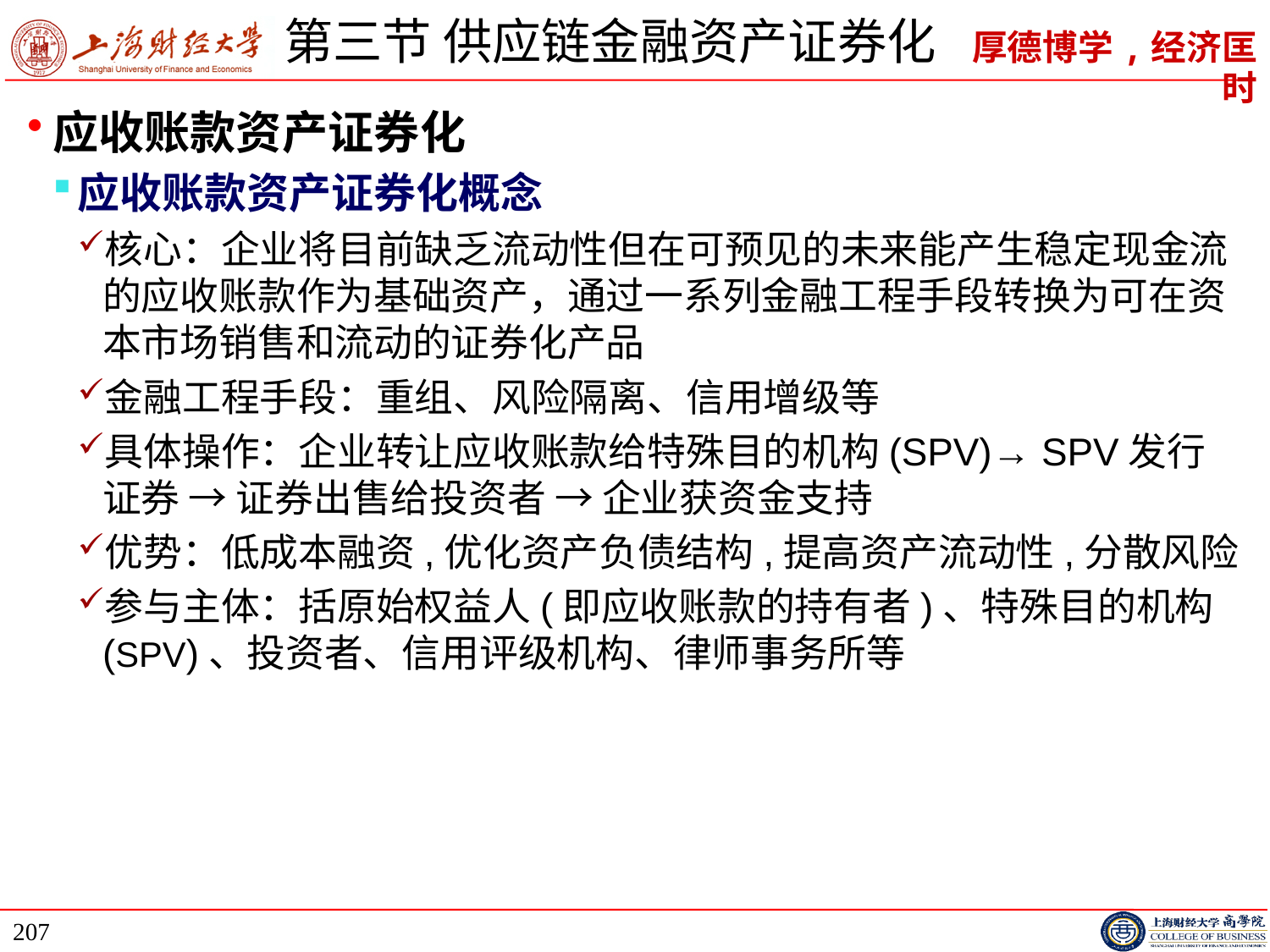

# 第三节 供应链金融资产证券化
应收账款资产证券化
应收账款资产证券化概念
核心：企业将目前缺乏流动性但在可预见的未来能产生稳定现金流的应收账款作为基础资产，通过一系列金融工程手段转换为可在资本市场销售和流动的证券化产品
金融工程手段：重组、风险隔离、信用增级等
具体操作：企业转让应收账款给特殊目的机构(SPV)→ SPV发行证券 → 证券出售给投资者 → 企业获资金支持
优势：低成本融资,优化资产负债结构,提高资产流动性,分散风险
参与主体：括原始权益人(即应收账款的持有者)、特殊目的机构(SPV)、投资者、信用评级机构、律师事务所等

207